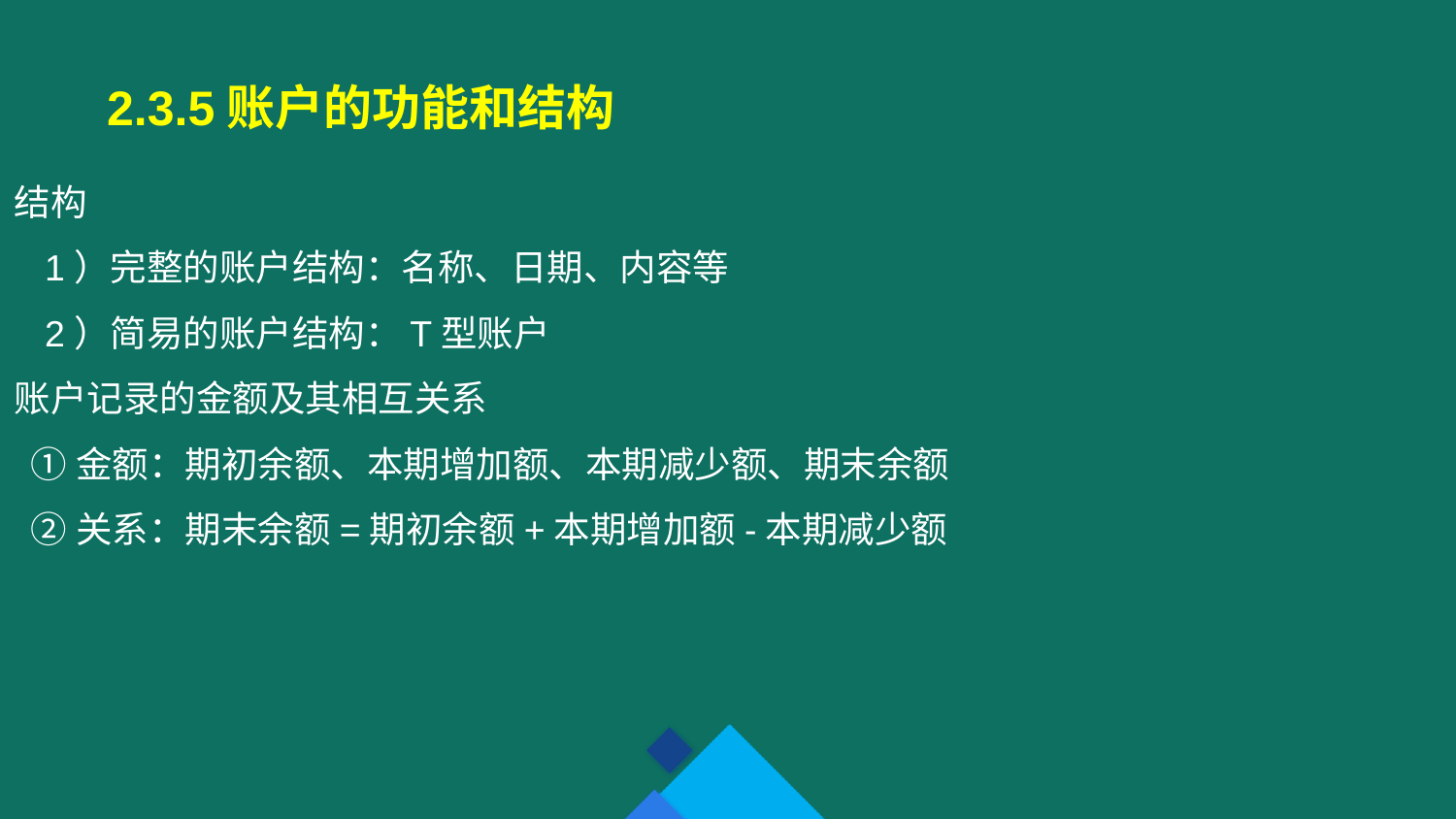

2.3.5账户的功能和结构
结构
   1）完整的账户结构：名称、日期、内容等
   2）简易的账户结构：T型账户
账户记录的金额及其相互关系
  ①金额：期初余额、本期增加额、本期减少额、期末余额
  ②关系：期末余额=期初余额+本期增加额-本期减少额